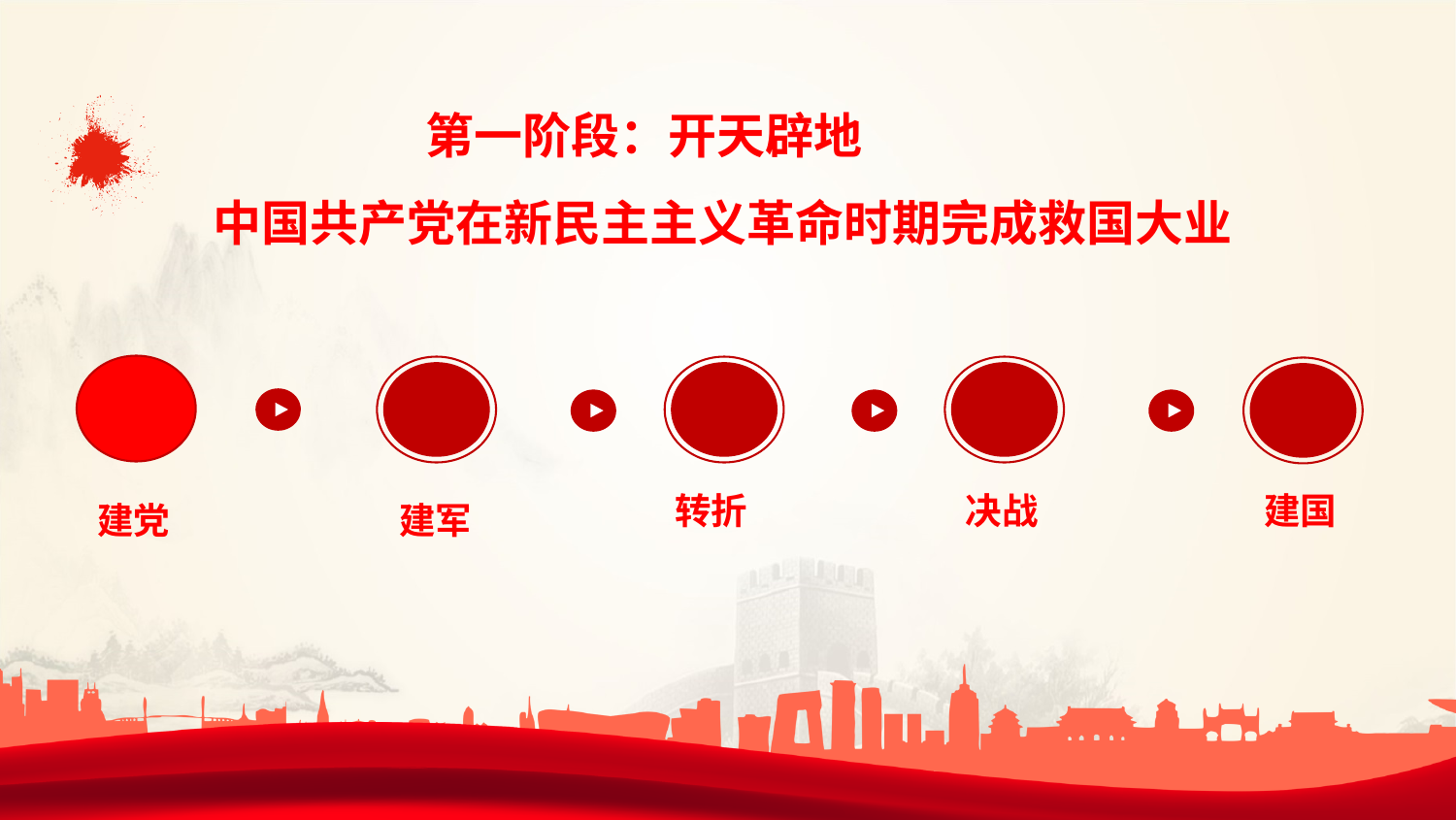

第一阶段：开天辟地
 中国共产党在新民主主义革命时期完成救国大业

转折
决战
建国
建党
建军